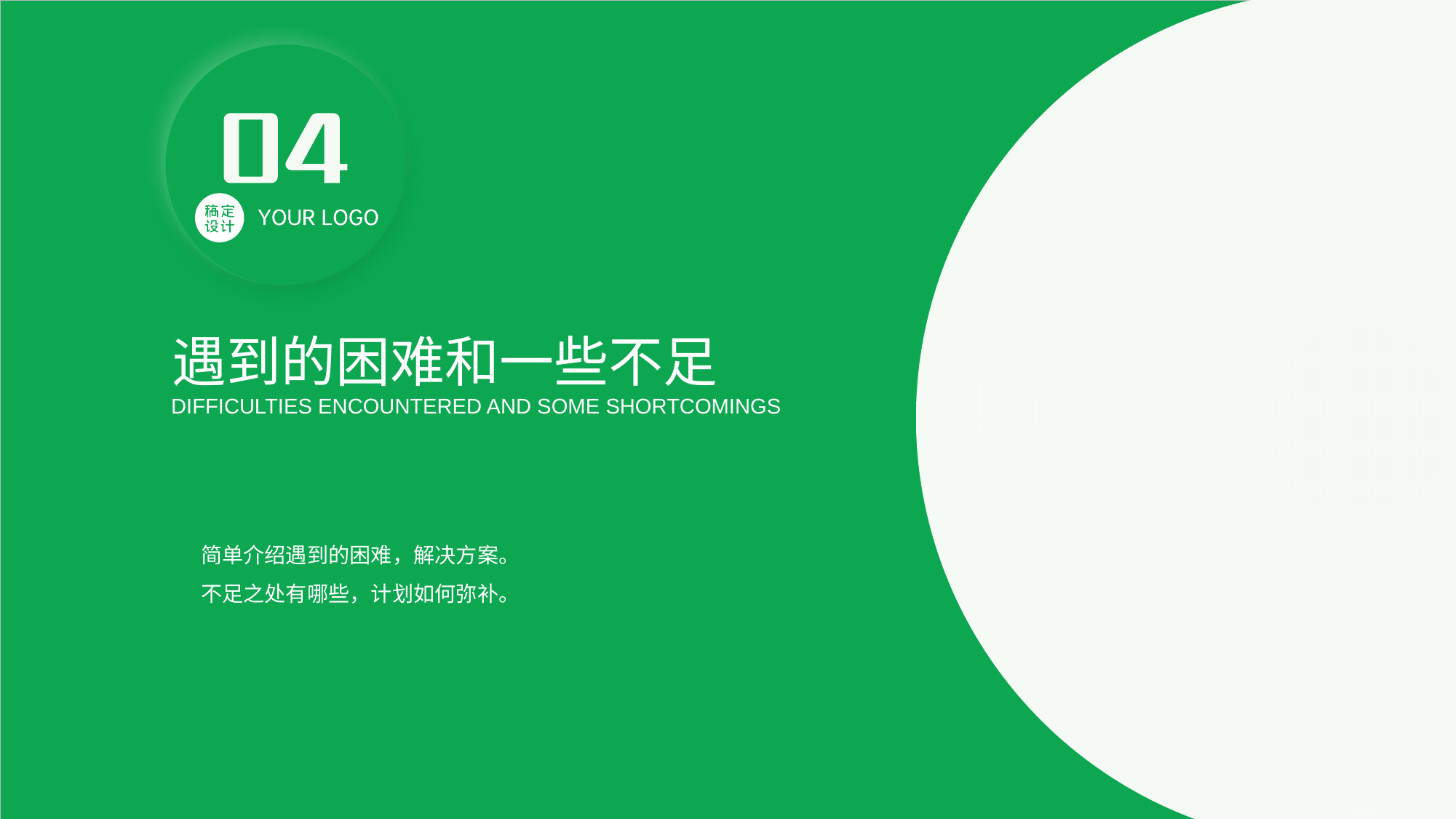

遇到的困难和一些不足
DIFFICULTIES ENCOUNTERED AND SOME SHORTCOMINGS

简单介绍遇到的困难，解决方案。
不足之处有哪些，计划如何弥补。